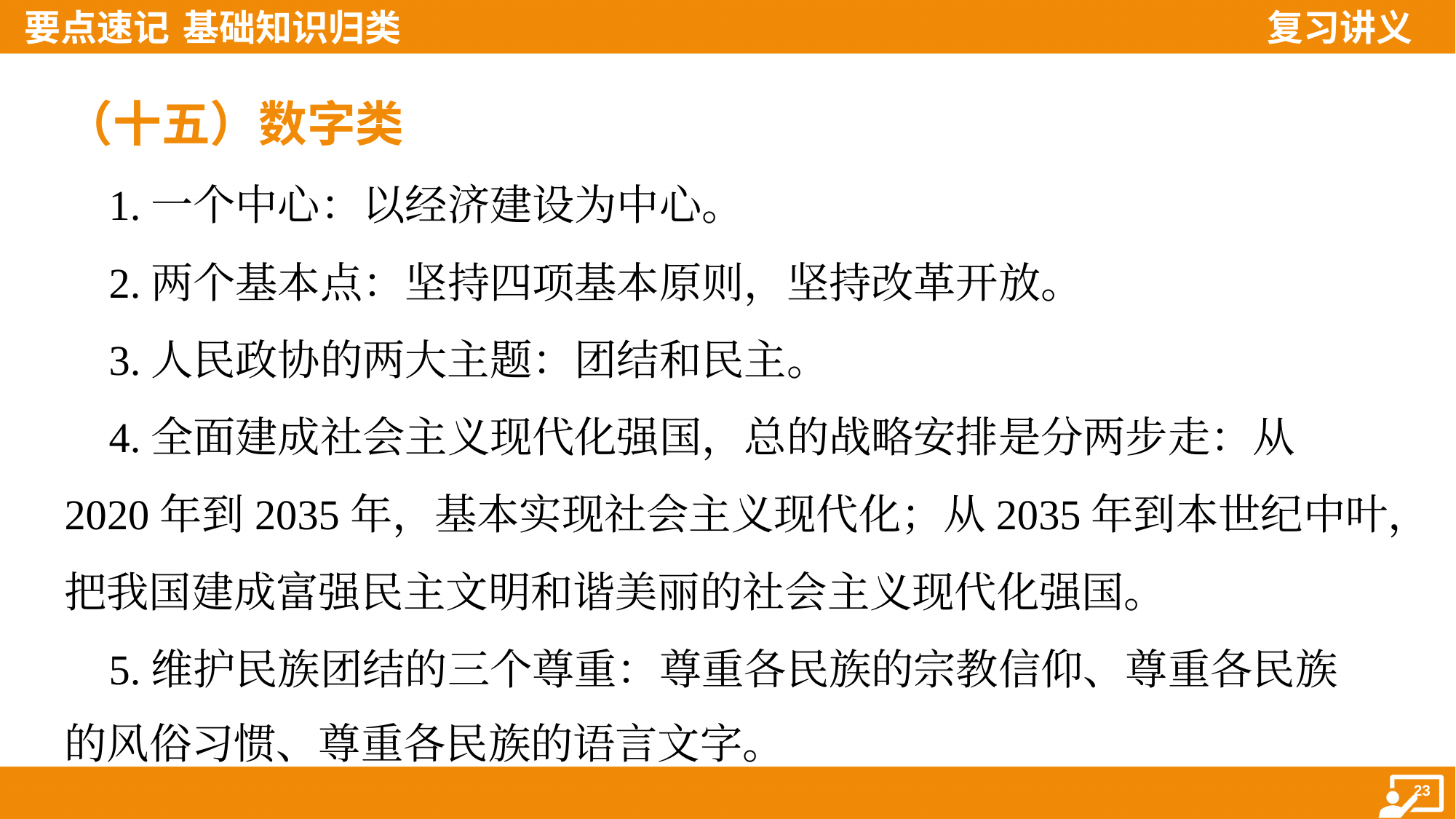

（十五）数字类
    1.一个中心：以经济建设为中心。
    2.两个基本点：坚持四项基本原则，坚持改革开放。
    3.人民政协的两大主题：团结和民主。
    4.全面建成社会主义现代化强国，总的战略安排是分两步走：从
2020年到2035年，基本实现社会主义现代化；从2035年到本世纪中叶，
把我国建成富强民主文明和谐美丽的社会主义现代化强国。
    5.维护民族团结的三个尊重：尊重各民族的宗教信仰、尊重各民族
的风俗习惯、尊重各民族的语言文字。